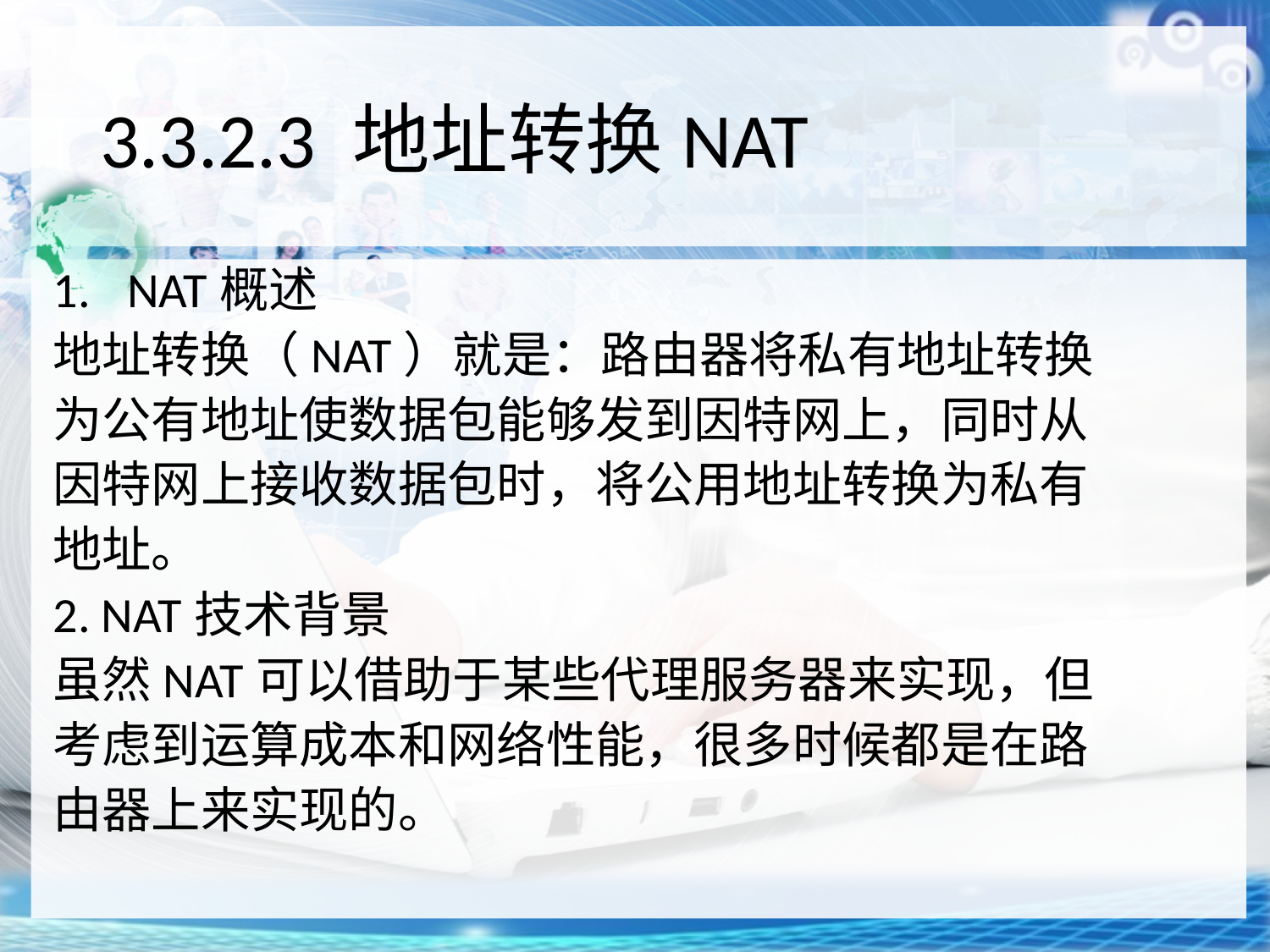

# 3.3.2.3 地址转换NAT
NAT概述
地址转换（NAT）就是：路由器将私有地址转换
为公有地址使数据包能够发到因特网上，同时从
因特网上接收数据包时，将公用地址转换为私有
地址。
2. NAT技术背景
虽然NAT可以借助于某些代理服务器来实现，但
考虑到运算成本和网络性能，很多时候都是在路
由器上来实现的。